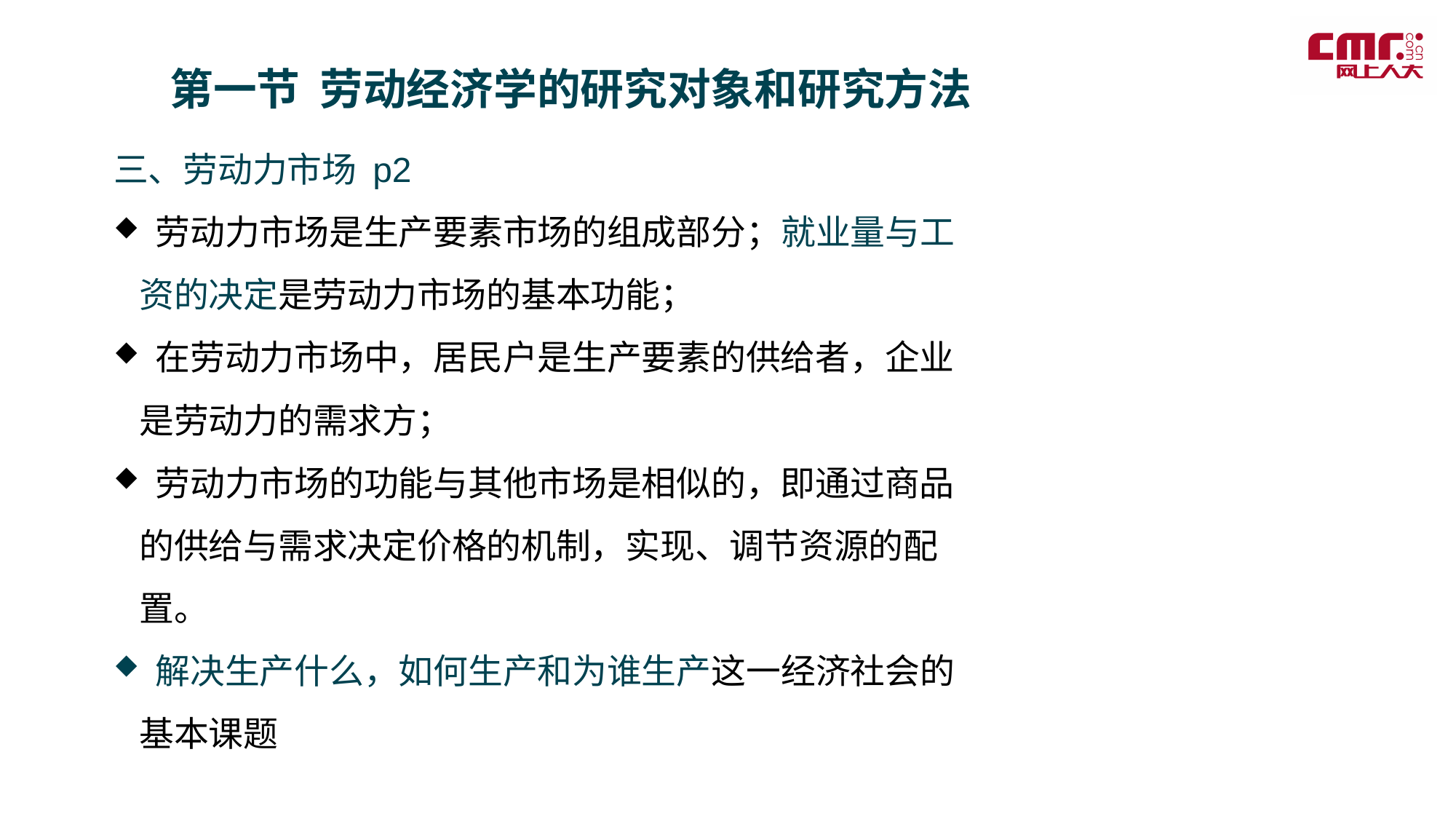

第一节  劳动经济学的研究对象和研究方法
三、劳动力市场 p2
 劳动力市场是生产要素市场的组成部分；就业量与工资的决定是劳动力市场的基本功能；
 在劳动力市场中，居民户是生产要素的供给者，企业是劳动力的需求方；
 劳动力市场的功能与其他市场是相似的，即通过商品的供给与需求决定价格的机制，实现、调节资源的配置。
 解决生产什么，如何生产和为谁生产这一经济社会的基本课题